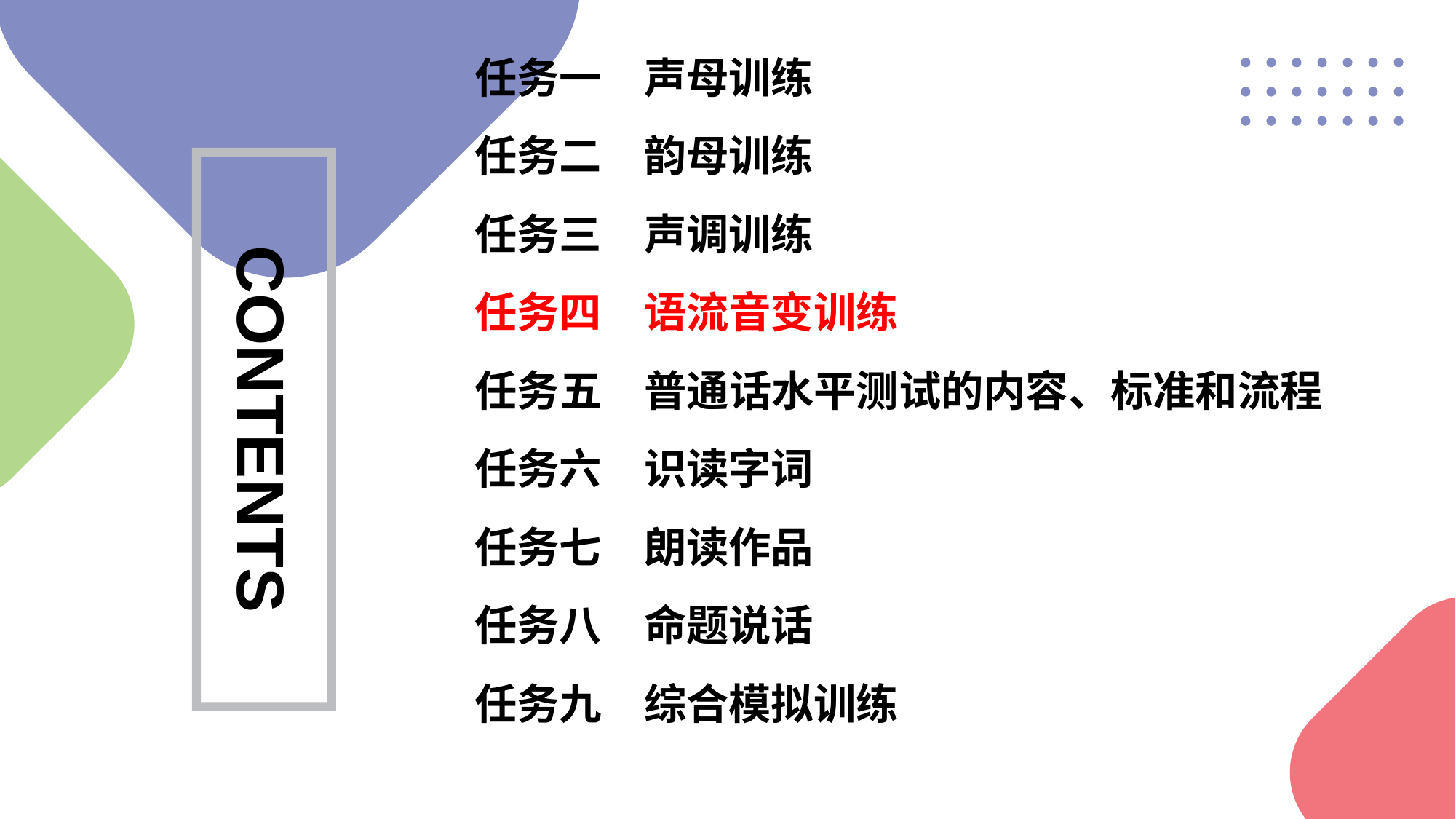

任务一　声母训练
任务二　韵母训练
任务三　声调训练
任务四　语流音变训练
任务五　普通话水平测试的内容、标准和流程
任务六　识读字词
任务七　朗读作品
任务八　命题说话
任务九　综合模拟训练

CONTENTS